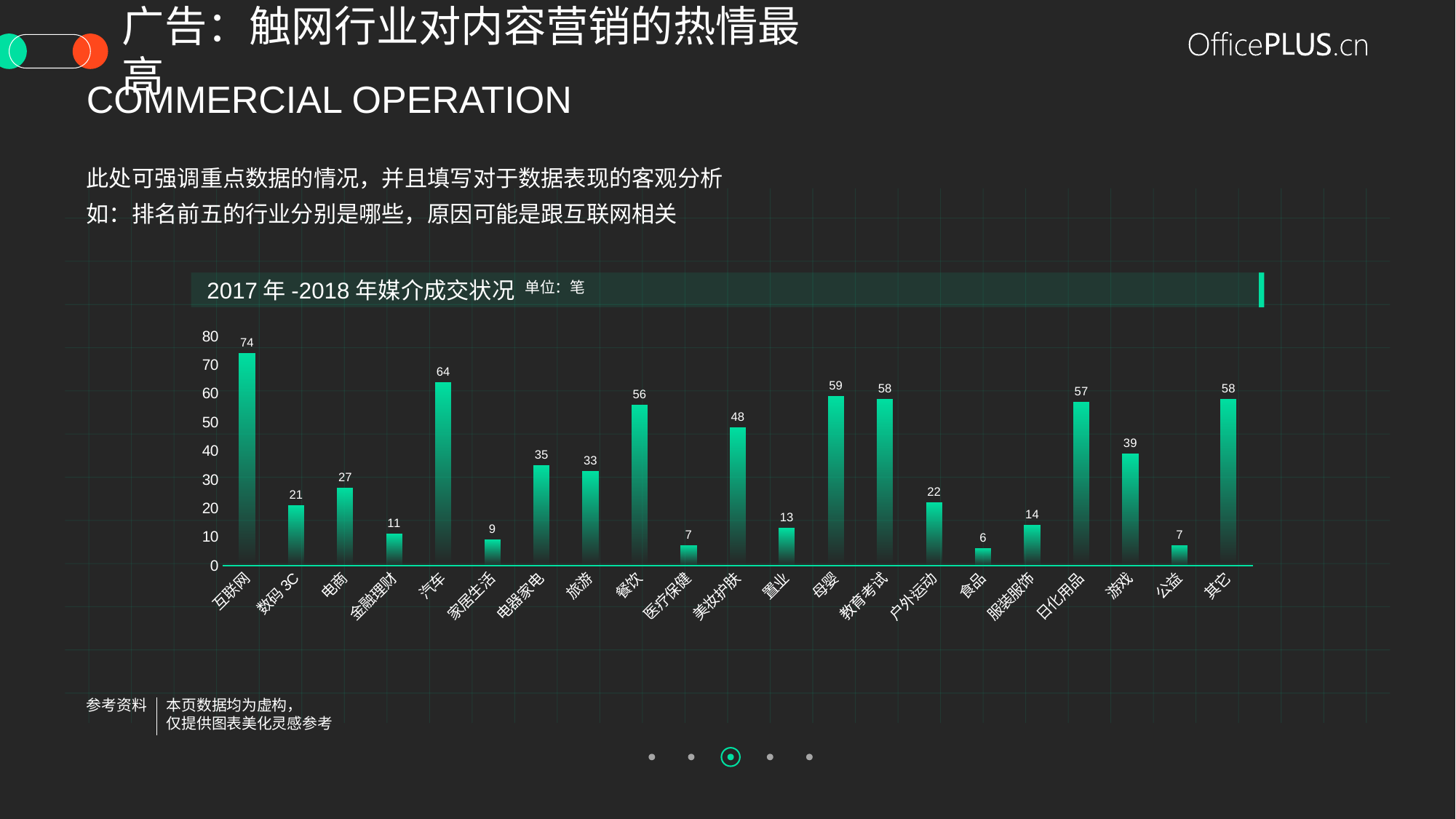

广告：触网行业对内容营销的热情最高
Commercial operation
此处可强调重点数据的情况，并且填写对于数据表现的客观分析
如：排名前五的行业分别是哪些，原因可能是跟互联网相关

2017年-2018年媒介成交状况
单位：笔

### Chart

| Category | 系列 1 |
|---|---|
| 互联网 | 74.0 |
| 数码3C | 21.0 |
| 电商 | 27.0 |
| 金融理财 | 11.0 |
| 汽车 | 64.0 |
| 家居生活 | 9.0 |
| 电器家电 | 35.0 |
| 旅游 | 33.0 |
| 餐饮 | 56.0 |
| 医疗保健 | 7.0 |
| 美妆护肤 | 48.0 |
| 置业 | 13.0 |
| 母婴 | 59.0 |
| 教育考试 | 58.0 |
| 户外运动 | 22.0 |
| 食品 | 6.0 |
| 服装服饰 | 14.0 |
| 日化用品 | 57.0 |
| 游戏 | 39.0 |
| 公益 | 7.0 |
| 其它 | 58.0 |
参考资料
本页数据均为虚构，
仅提供图表美化灵感参考